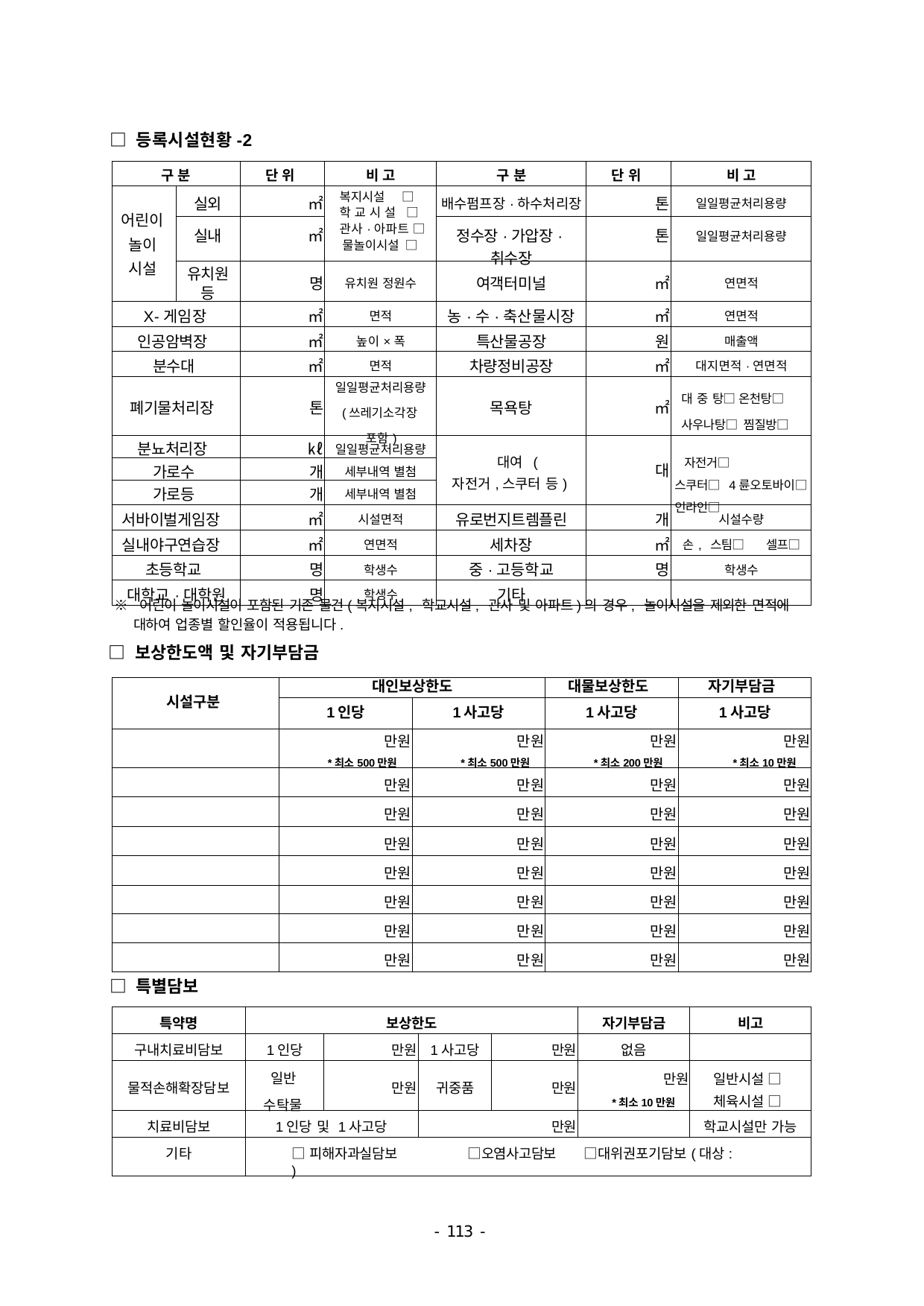

□ 등록시설현황-2
| 구 분 |  | 단 위 | 비 고 | 구 분 | 단 위 | 비 고 |
| --- | --- | --- | --- | --- | --- | --- |
| 어린이 놀이 시설 | 실외 | ㎡ | 복지시설 □ 학교시설 □ 관사·아파트 □ 물놀이시설 □ | 배수펌프장·하수처리장 | 톤 | 일일평균처리용량 |
|  | 실내 | ㎡ |  | 정수장·가압장·취수장 | 톤 | 일일평균처리용량 |
|  | 유치원 등 | 명 | 유치원 정원수 | 여객터미널 | ㎡ | 연면적 |
| X-게임장 |  | ㎡ | 면적 | 농·수·축산물시장 | ㎡ | 연면적 |
| 인공암벽장 |  | ㎡ | 높이×폭 | 특산물공장 | 원 | 매출액 |
| 분수대 |  | ㎡ | 면적 | 차량정비공장 | ㎡ | 대지면적·연면적 |
| 폐기물처리장 |  | 톤 | 일일평균처리용량 (쓰레기소각장 포함) | 목욕탕 | ㎡ | 대 중 탕□ 온천탕□ 사우나탕□ 찜질방□ |
| 분뇨처리장 |  | ㎘ | 일일평균처리용량 | 대여 (자전거,스쿠터 등) | 대 | 자전거□ 스쿠터□ 4륜오토바이□ 인라인□ |
| 가로수 |  | 개 | 세부내역 별첨 |  |  |  |
| 가로등 |  | 개 | 세부내역 별첨 |  |  |  |
| 서바이벌게임장 |  | ㎡ | 시설면적 | 유로번지트렘플린 | 개 | 시설수량 |
| 실내야구연습장 |  | ㎡ | 연면적 | 세차장 | ㎡ | 손, 스팀□ 셀프□ |
| 초등학교 |  | 명 | 학생수 | 중·고등학교 | 명 | 학생수 |
| 대학교·대학원 |  | 명 | 학생수 | 기타 |  |  |
※ 어린이 놀이시설이 포함된 기존 물건(복지시설, 학교시설, 관사 및 아파트)의 경우, 놀이시설을 제외한 면적에  대하여 업종별 할인율이 적용됩니다.

□ 보상한도액 및 자기부담금
| 시설구분 | 대인보상한도 |  | 대물보상한도 | 자기부담금 |
| --- | --- | --- | --- | --- |
|  | 1인당 | 1사고당 | 1사고당 | 1사고당 |
|  | 만원 \*최소500만원 | 만원 \*최소500만원 | 만원 \*최소200만원 | 만원 \*최소10만원 |
|  | 만원 | 만원 | 만원 | 만원 |
|  | 만원 | 만원 | 만원 | 만원 |
|  | 만원 | 만원 | 만원 | 만원 |
|  | 만원 | 만원 | 만원 | 만원 |
|  | 만원 | 만원 | 만원 | 만원 |
|  | 만원 | 만원 | 만원 | 만원 |
|  | 만원 | 만원 | 만원 | 만원 |
□ 특별담보
| 특약명 | 보상한도 |  |  |  | 자기부담금 | 비고 |
| --- | --- | --- | --- | --- | --- | --- |
| 구내치료비담보 | 1인당 | 만원 | 1사고당 | 만원 | 없음 |  |
| 물적손해확장담보 | 일반 수탁물 | 만원 | 귀중품 | 만원 | 만원 \*최소10만원 | 일반시설 □ 체육시설 □ |
| 치료비담보 | 1인당 및 1사고당 |  | 만원 |  |  | 학교시설만 가능 |
| 기타 | □피해자과실담보 □오염사고담보 □대위권포기담보(대상: ) |  |  |  |  |  |
- 113 -